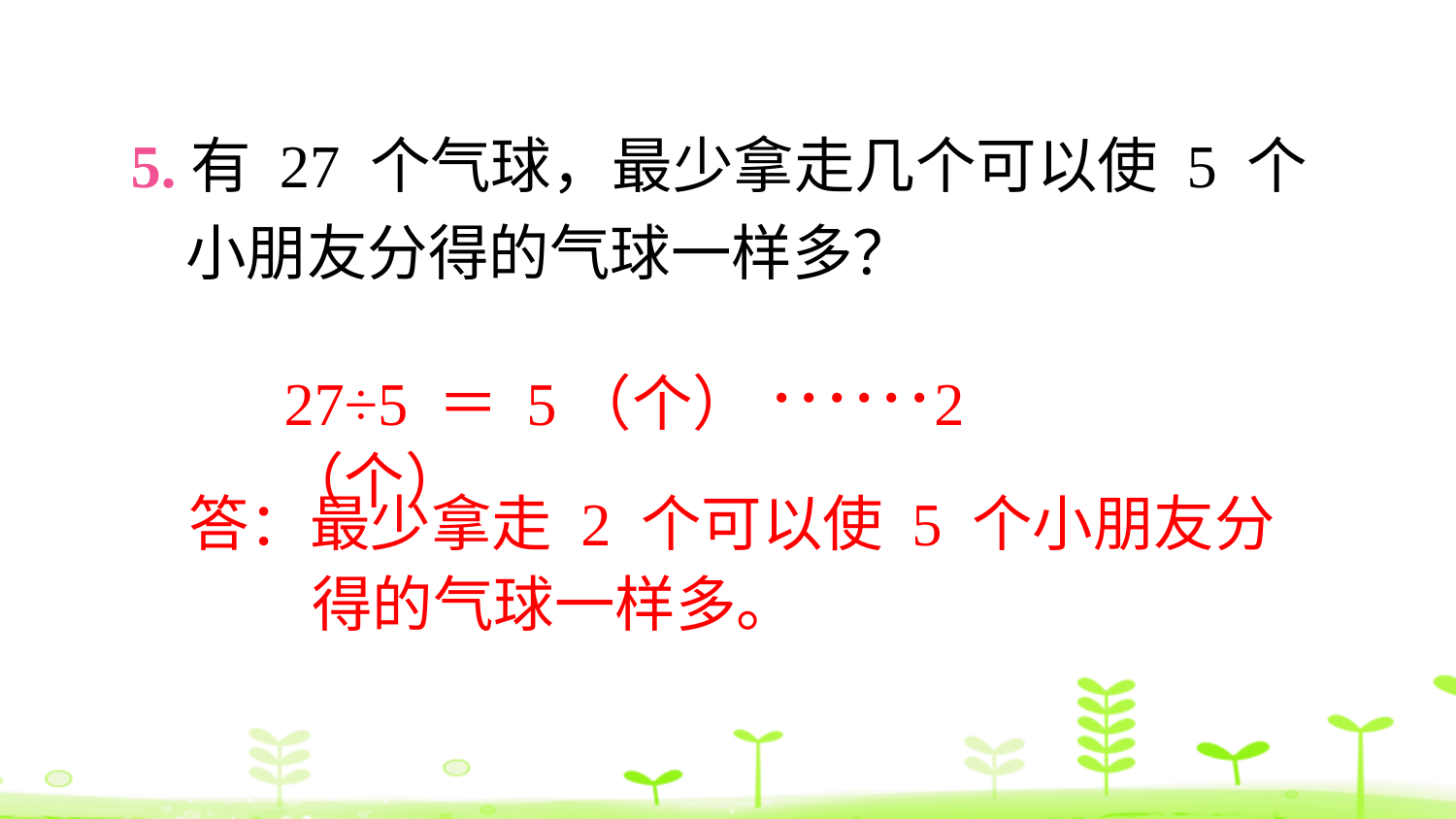

5.有 27 个气球，最少拿走几个可以使 5 个
   小朋友分得的气球一样多？
27÷5 ＝ 5（个）······2（个）
答：最少拿走 2 个可以使 5 个小朋友分
        得的气球一样多。